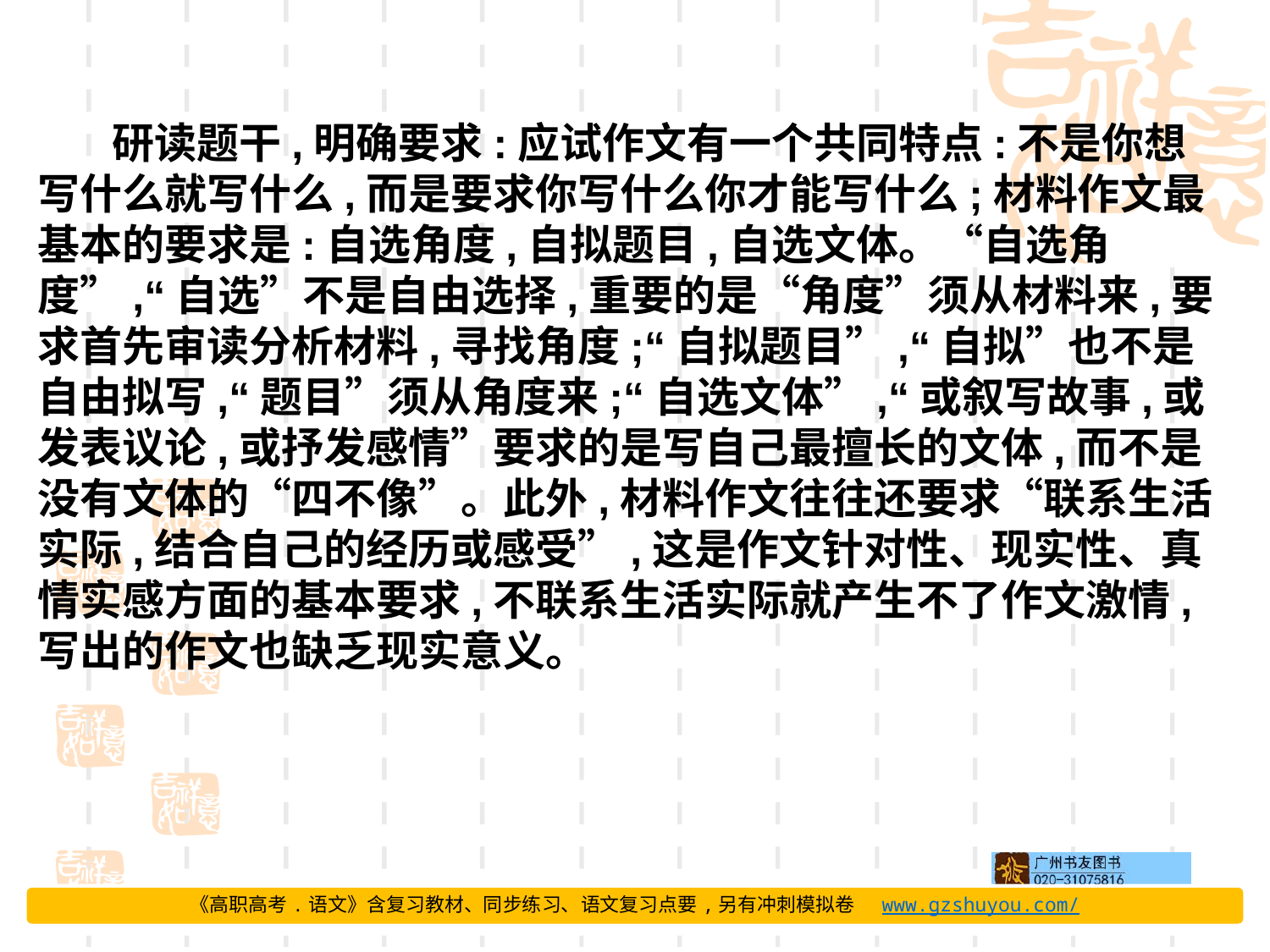

研读题干,明确要求:应试作文有一个共同特点:不是你想写什么就写什么,而是要求你写什么你才能写什么;材料作文最基本的要求是:自选角度,自拟题目,自选文体。“自选角度”,“自选”不是自由选择,重要的是“角度”须从材料来,要求首先审读分析材料,寻找角度;“自拟题目”,“自拟”也不是自由拟写,“题目”须从角度来;“自选文体”,“或叙写故事,或发表议论,或抒发感情”要求的是写自己最擅长的文体,而不是没有文体的“四不像”。此外,材料作文往往还要求“联系生活实际,结合自己的经历或感受”,这是作文针对性、现实性、真情实感方面的基本要求,不联系生活实际就产生不了作文激情,写出的作文也缺乏现实意义。